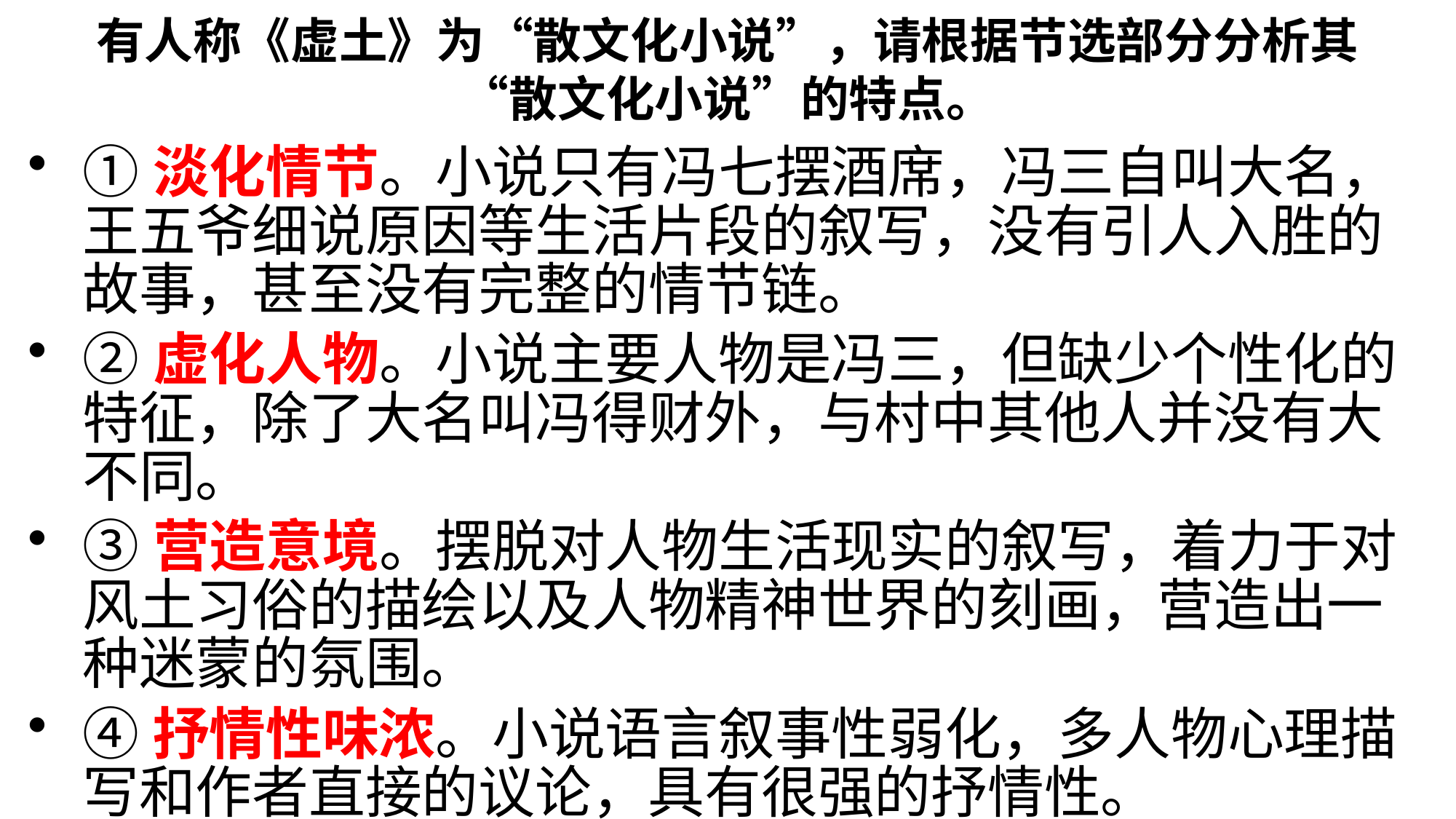

# 有人称《虚土》为“散文化小说”，请根据节选部分分析其“散文化小说”的特点。
①淡化情节。小说只有冯七摆酒席，冯三自叫大名，王五爷细说原因等生活片段的叙写，没有引人入胜的故事，甚至没有完整的情节链。
②虚化人物。小说主要人物是冯三，但缺少个性化的特征，除了大名叫冯得财外，与村中其他人并没有大不同。
③营造意境。摆脱对人物生活现实的叙写，着力于对风土习俗的描绘以及人物精神世界的刻画，营造出一种迷蒙的氛围。
④抒情性味浓。小说语言叙事性弱化，多人物心理描写和作者直接的议论，具有很强的抒情性。